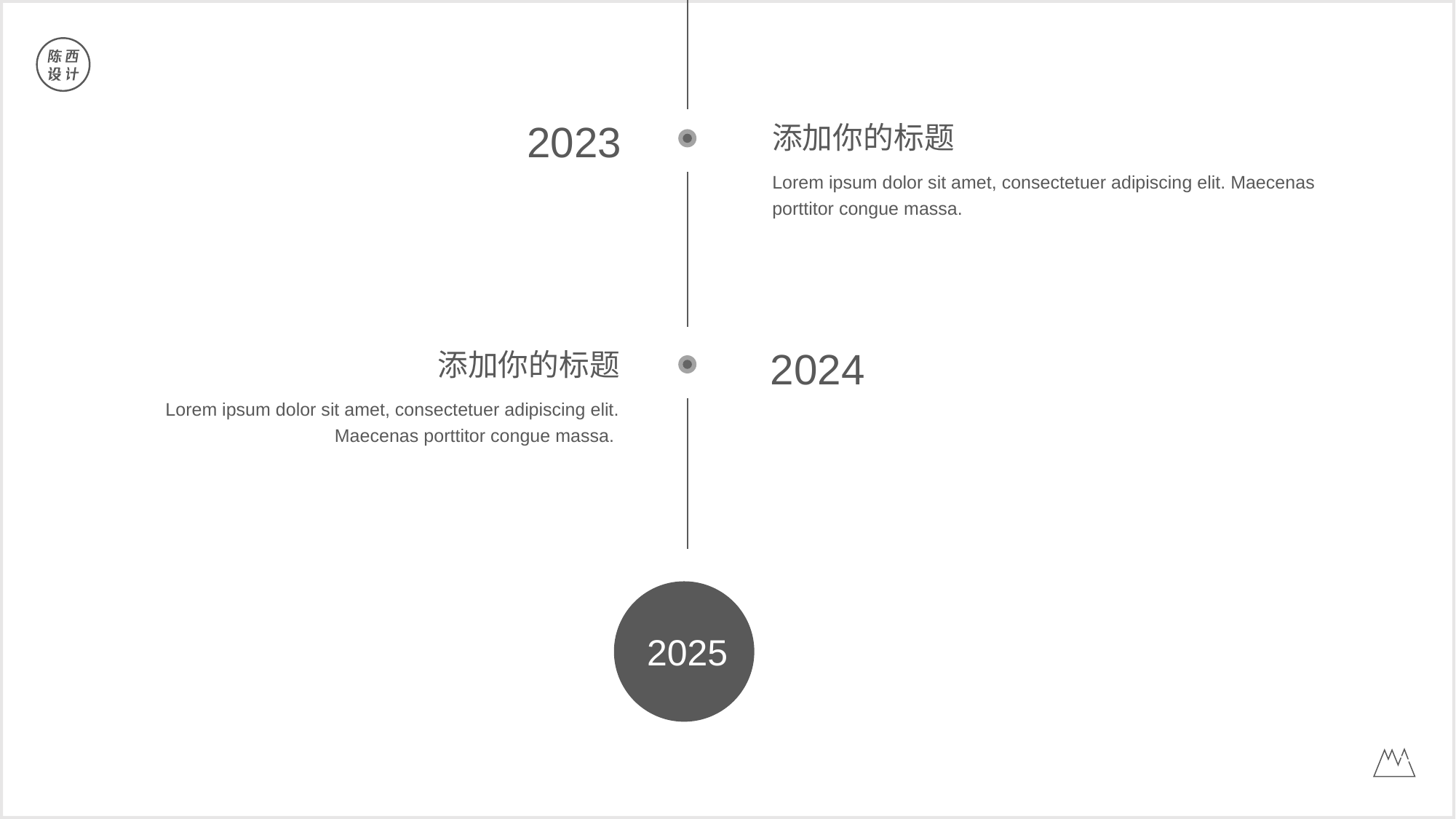

2023
添加你的标题

Lorem ipsum dolor sit amet, consectetuer adipiscing elit. Maecenas porttitor congue massa.
2024
添加你的标题

Lorem ipsum dolor sit amet, consectetuer adipiscing elit. Maecenas porttitor congue massa.

2025